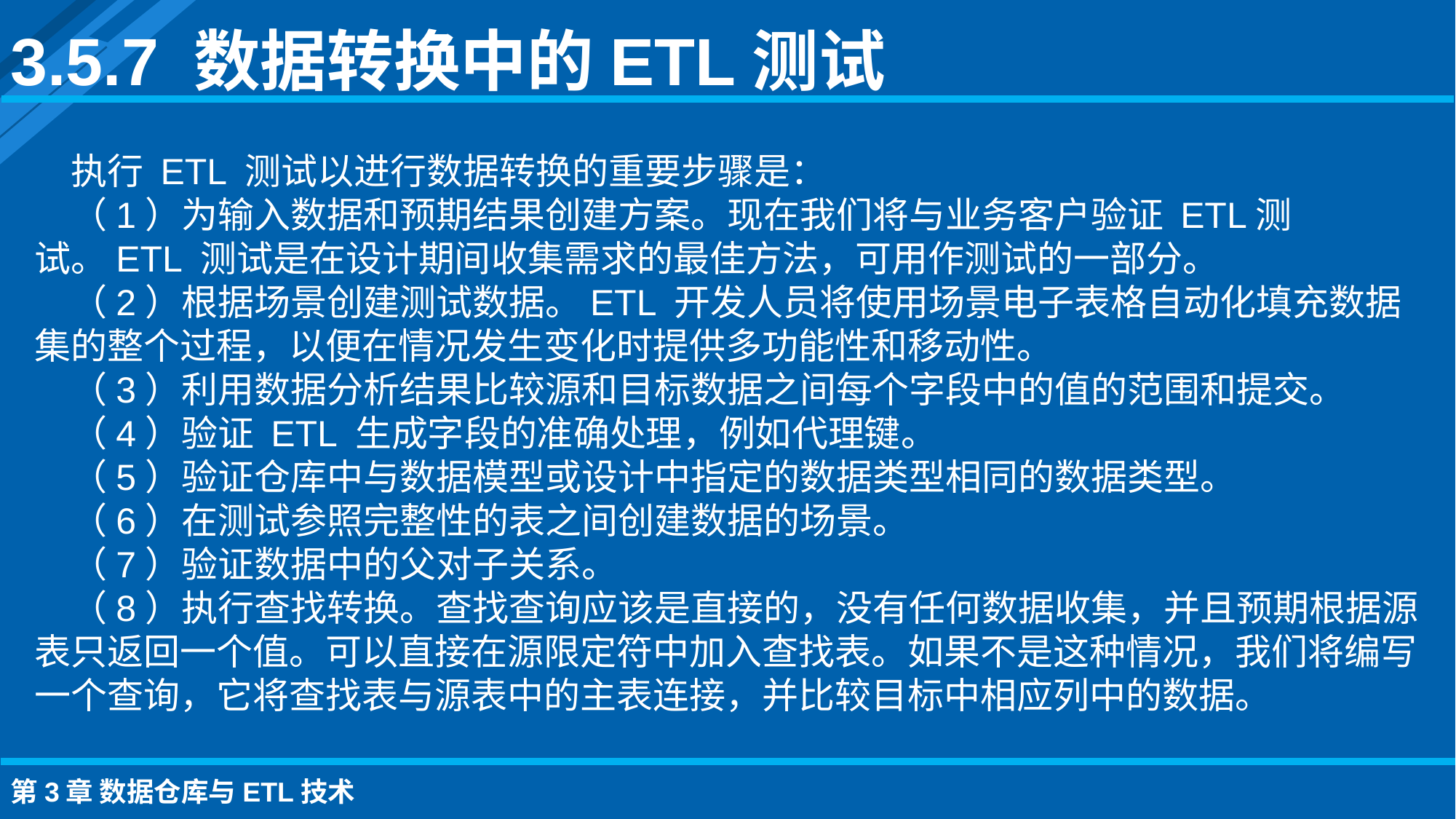

3.5.7 数据转换中的ETL测试

执行 ETL 测试以进行数据转换的重要步骤是：
（1）为输入数据和预期结果创建方案。现在我们将与业务客户验证 ETL测试。ETL 测试是在设计期间收集需求的最佳方法，可用作测试的一部分。
（2）根据场景创建测试数据。ETL 开发人员将使用场景电子表格自动化填充数据集的整个过程，以便在情况发生变化时提供多功能性和移动性。
（3）利用数据分析结果比较源和目标数据之间每个字段中的值的范围和提交。
（4）验证 ETL 生成字段的准确处理，例如代理键。
（5）验证仓库中与数据模型或设计中指定的数据类型相同的数据类型。
（6）在测试参照完整性的表之间创建数据的场景。
（7）验证数据中的父对子关系。
（8）执行查找转换。查找查询应该是直接的，没有任何数据收集，并且预期根据源表只返回一个值。可以直接在源限定符中加入查找表。如果不是这种情况，我们将编写一个查询，它将查找表与源表中的主表连接，并比较目标中相应列中的数据。
第3章 数据仓库与ETL技术